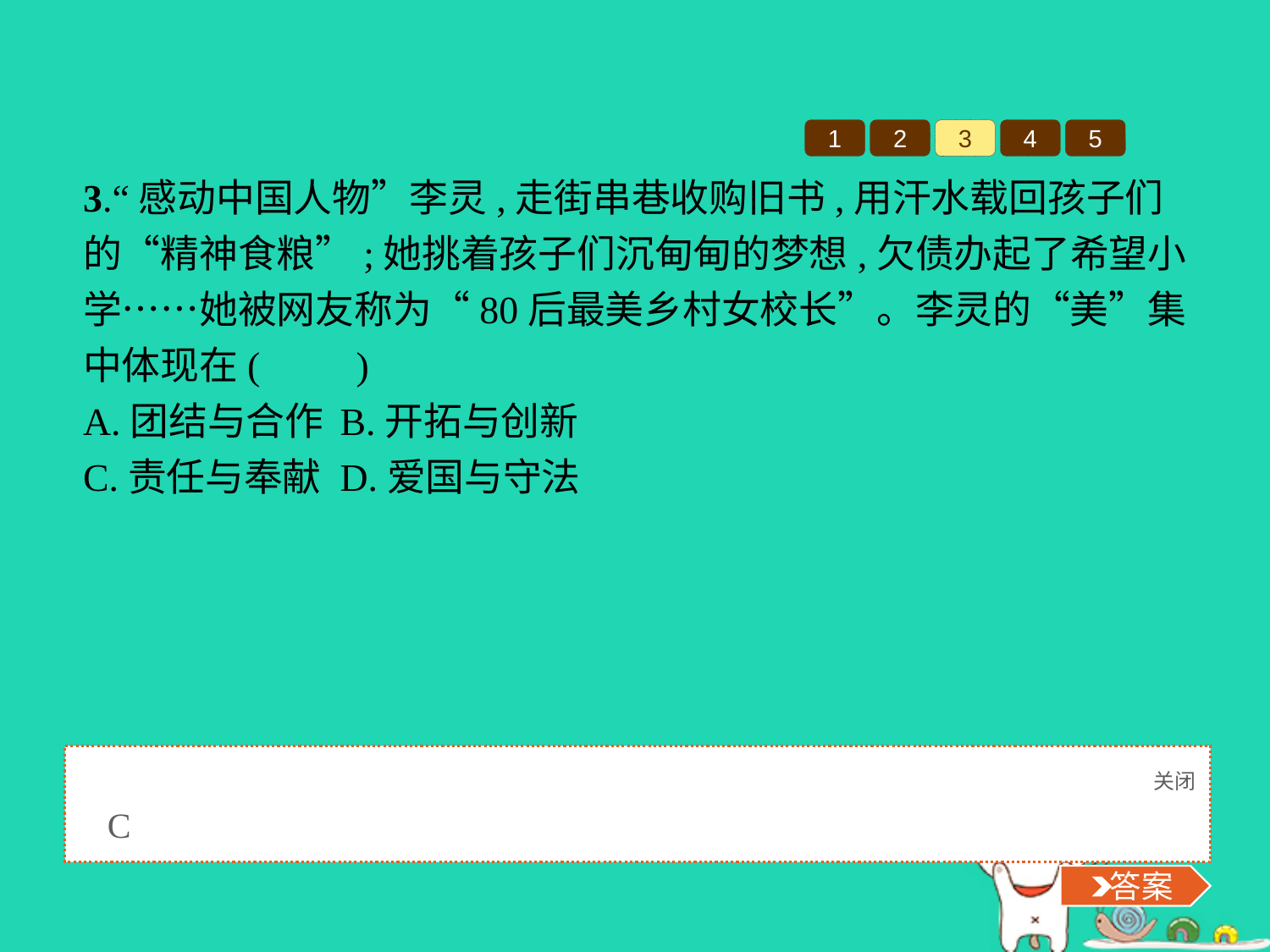

1
2
3
4
5
3.“感动中国人物”李灵,走街串巷收购旧书,用汗水载回孩子们的“精神食粮”;她挑着孩子们沉甸甸的梦想,欠债办起了希望小学……她被网友称为“80后最美乡村女校长”。李灵的“美”集中体现在(　　)
A.团结与合作	B.开拓与创新
C.责任与奉献	D.爱国与守法

关闭
  答案

C
  答案